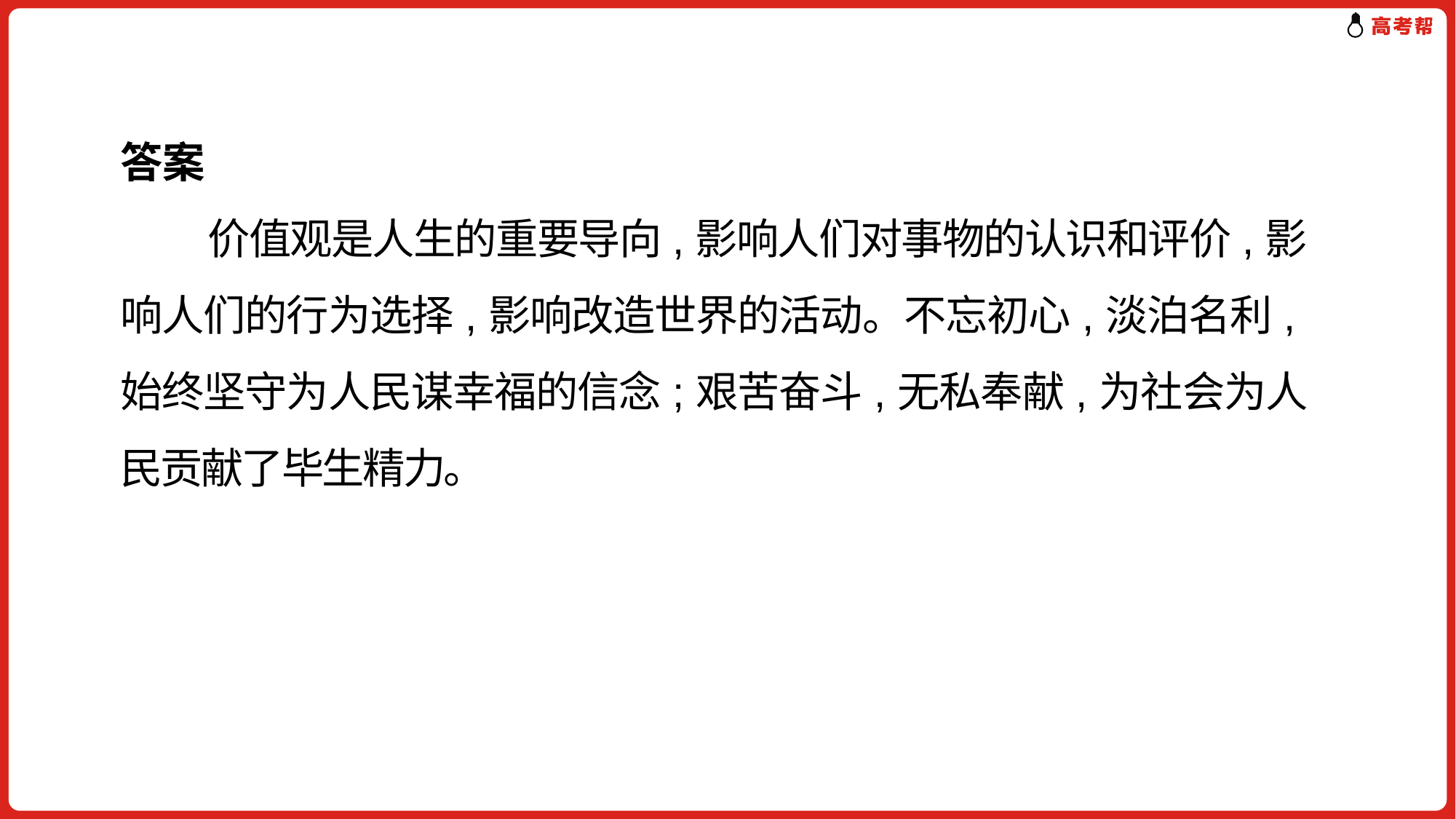

答案
         价值观是人生的重要导向,影响人们对事物的认识和评价,影响人们的行为选择,影响改造世界的活动。不忘初心,淡泊名利,始终坚守为人民谋幸福的信念;艰苦奋斗,无私奉献,为社会为人民贡献了毕生精力。